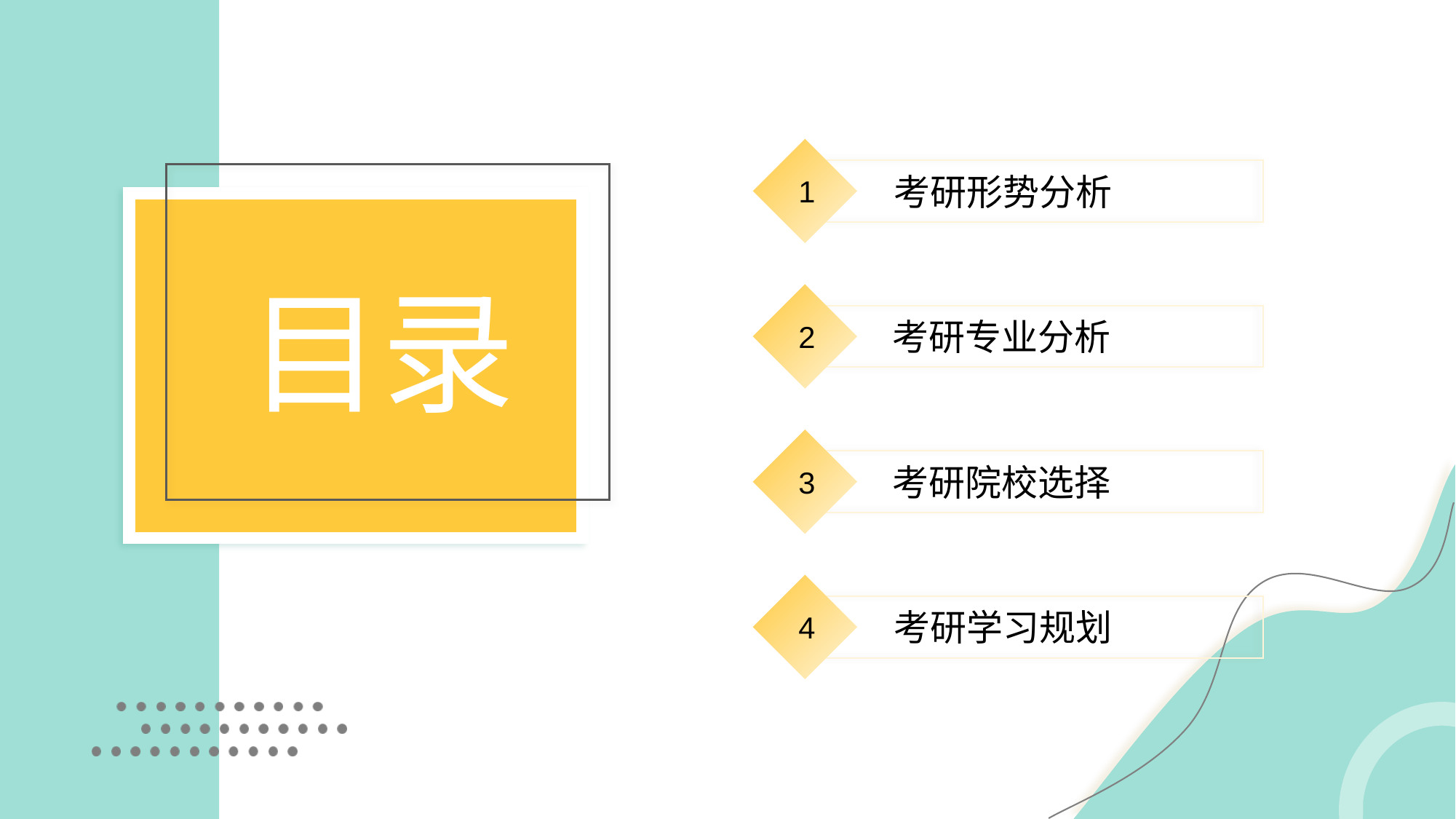

1
考研形势分析
目录

2
考研专业分析

3
考研院校选择

4
考研学习规划